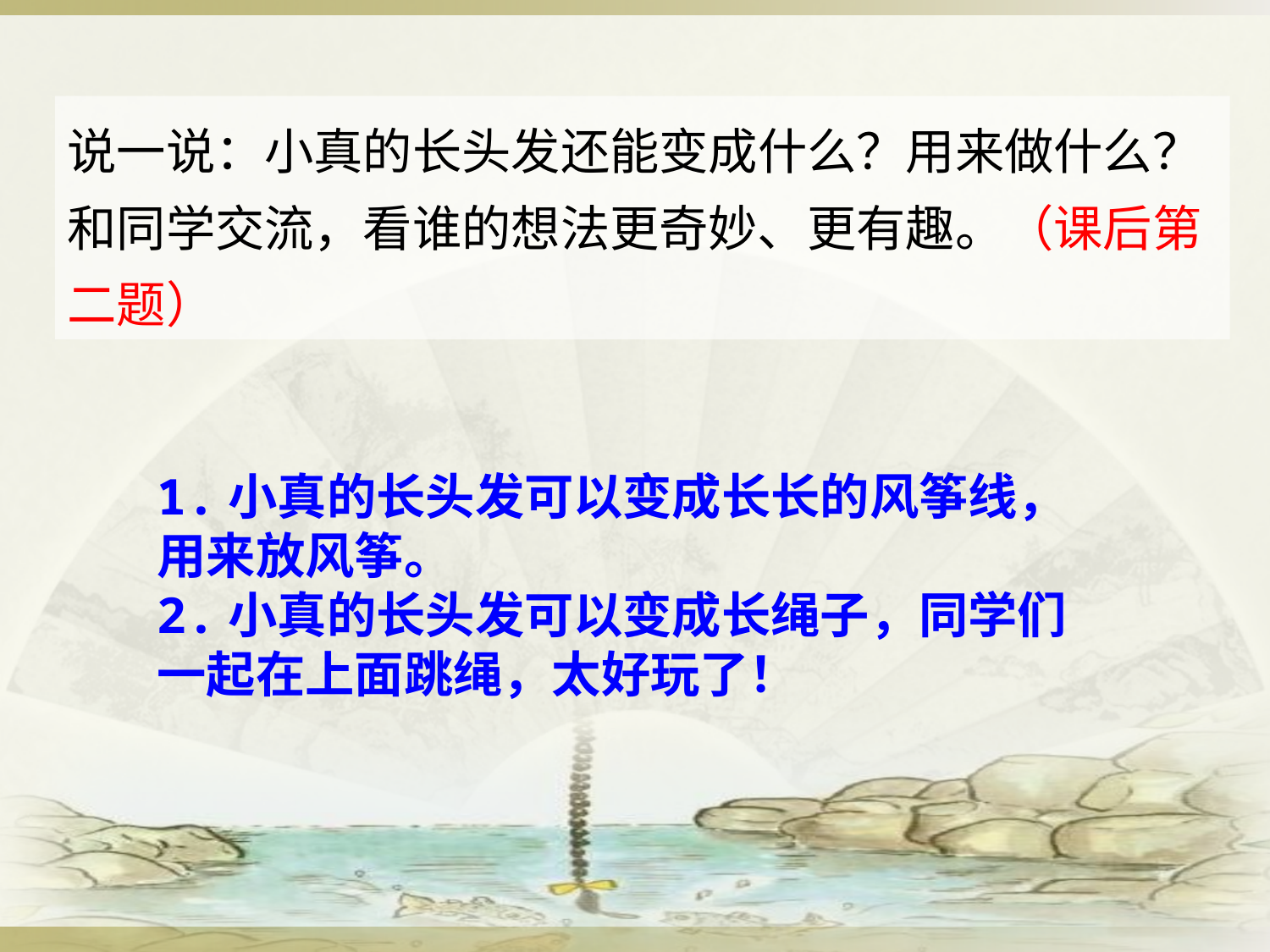

说一说：小真的长头发还能变成什么？用来做什么？和同学交流，看谁的想法更奇妙、更有趣。（课后第二题）
1.小真的长头发可以变成长长的风筝线，用来放风筝。
2.小真的长头发可以变成长绳子，同学们一起在上面跳绳，太好玩了！